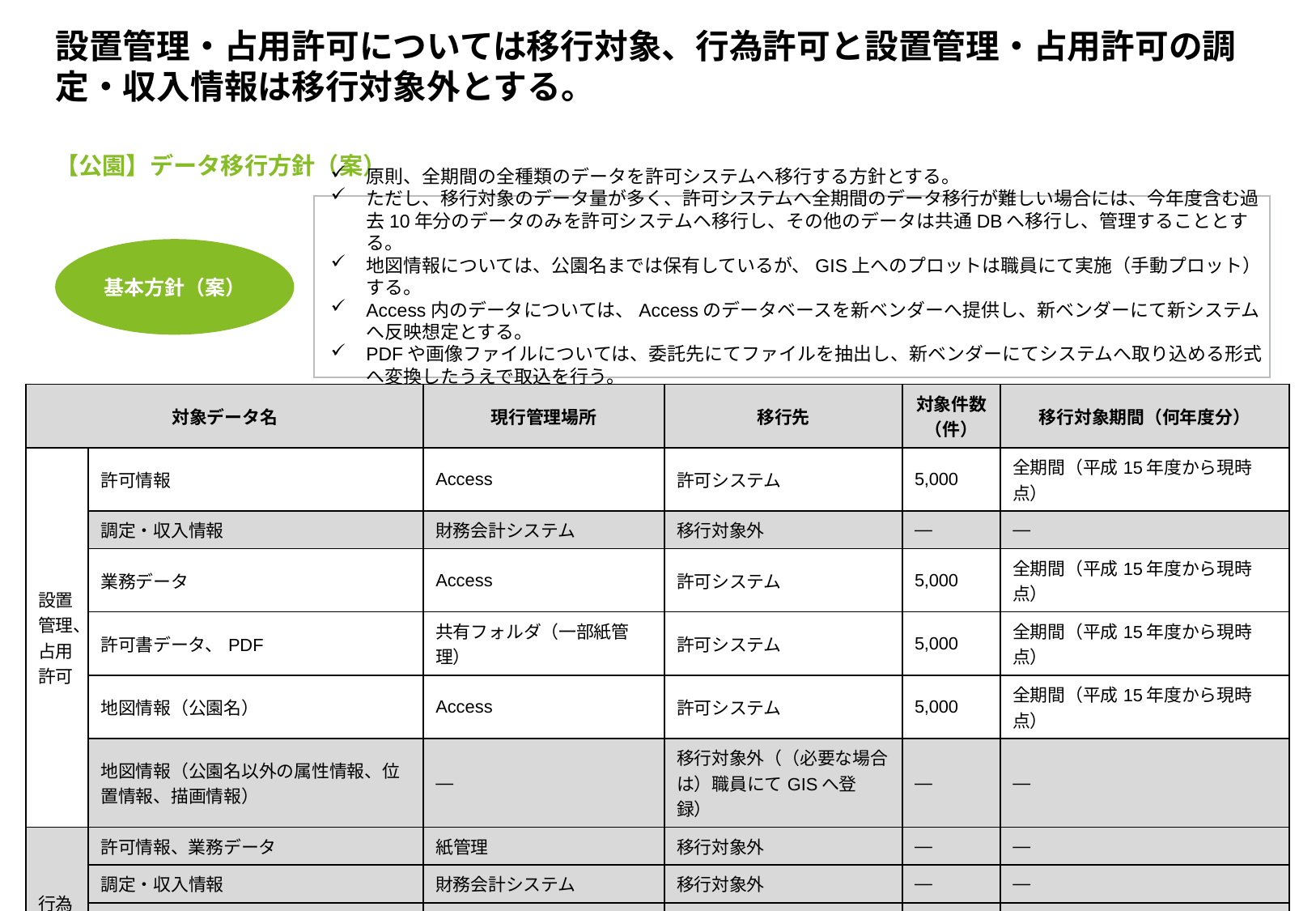

# 設置管理・占用許可については移行対象、行為許可と設置管理・占用許可の調定・収入情報は移行対象外とする。
【公園】データ移行方針（案）
原則、全期間の全種類のデータを許可システムヘ移行する方針とする。
ただし、移行対象のデータ量が多く、許可システムへ全期間のデータ移行が難しい場合には、今年度含む過去10年分のデータのみを許可システムヘ移行し、その他のデータは共通DBへ移行し、管理することとする。
地図情報については、公園名までは保有しているが、GIS上へのプロットは職員にて実施（手動プロット）する。
Access内のデータについては、Accessのデータベースを新ベンダーへ提供し、新ベンダーにて新システムへ反映想定とする。
PDFや画像ファイルについては、委託先にてファイルを抽出し、新ベンダーにてシステムへ取り込める形式へ変換したうえで取込を行う。
申請書類等のシステム外で保管しているデータについては、移行対象外とする。
基本方針（案）
| 対象データ名 |  | 現行管理場所 | 移行先 | 対象件数（件） | 移行対象期間（何年度分） |
| --- | --- | --- | --- | --- | --- |
| 設置管理、占用許可 | 許可情報 | Access | 許可システム | 5,000 | 全期間（平成15年度から現時点） |
|  | 調定・収入情報 | 財務会計システム | 移行対象外 | ― | ― |
|  | 業務データ | Access | 許可システム | 5,000 | 全期間（平成15年度から現時点） |
|  | 許可書データ、PDF | 共有フォルダ（一部紙管理） | 許可システム | 5,000 | 全期間（平成15年度から現時点） |
|  | 地図情報（公園名） | Access | 許可システム | 5,000 | 全期間（平成15年度から現時点） |
|  | 地図情報（公園名以外の属性情報、位置情報、描画情報） | ― | 移行対象外（（必要な場合は）職員にてGISへ登録） | ― | ― |
| 行為許可 | 許可情報、業務データ | 紙管理 | 移行対象外 | ― | ― |
|  | 調定・収入情報 | 財務会計システム | 移行対象外 | ― | ― |
|  | 許可書データ、PDF | 紙管理 | 移行対象外 | ― | ― |
|  | 地図情報（属性情報、位置情報、描画情報） | ― | 移行対象外（必要な場合は職員にてGISへ登録） | ― | ― |
| 共通 | 申請書類（添付書類含む）等 | システム外（紙での原本保管） | 移行対象外 | ― | ― |
44
＜Confidential＞